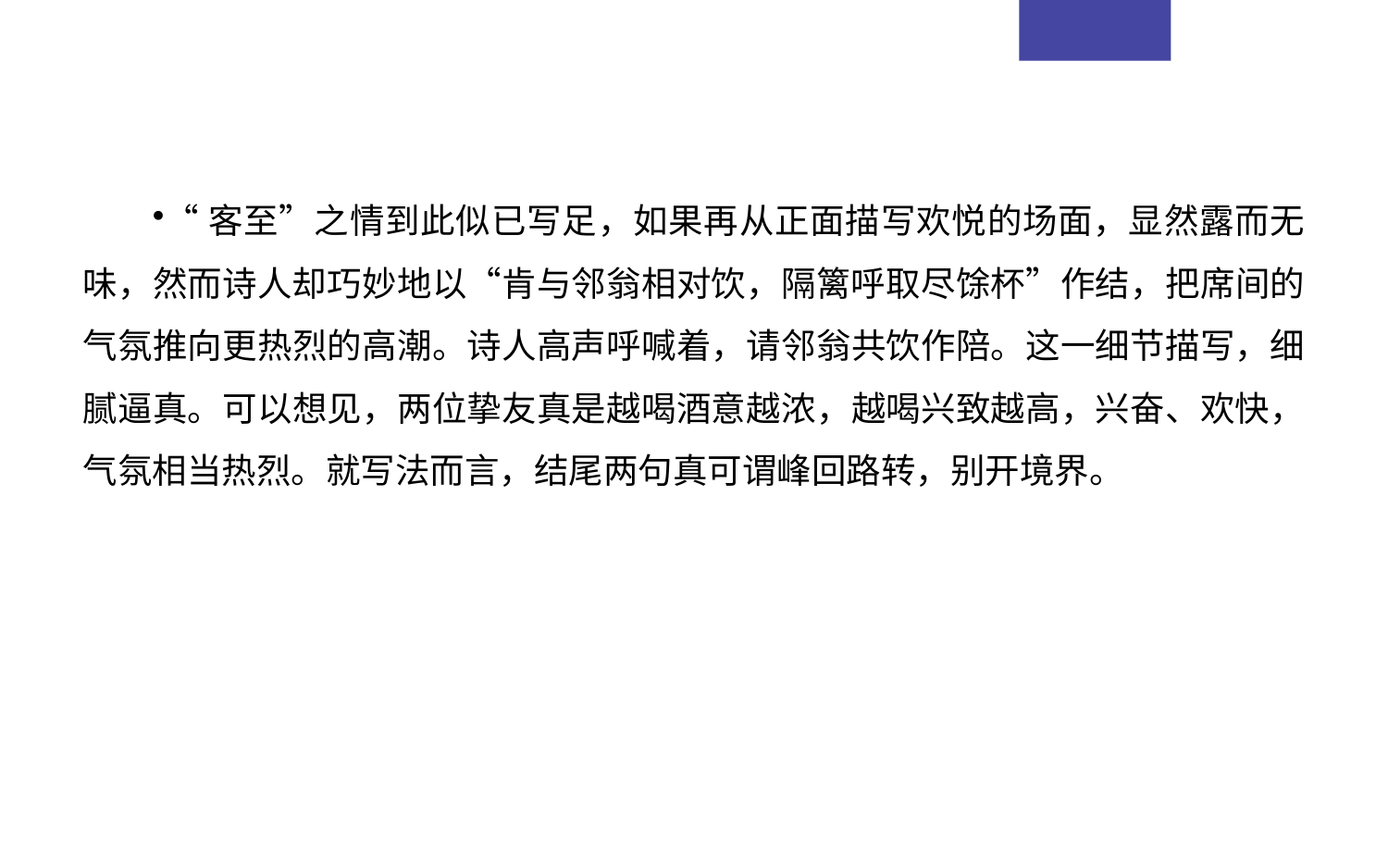

“客至”之情到此似已写足，如果再从正面描写欢悦的场面，显然露而无味，然而诗人却巧妙地以“肯与邻翁相对饮，隔篱呼取尽馀杯”作结，把席间的气氛推向更热烈的高潮。诗人高声呼喊着，请邻翁共饮作陪。这一细节描写，细腻逼真。可以想见，两位挚友真是越喝酒意越浓，越喝兴致越高，兴奋、欢快，气氛相当热烈。就写法而言，结尾两句真可谓峰回路转，别开境界。